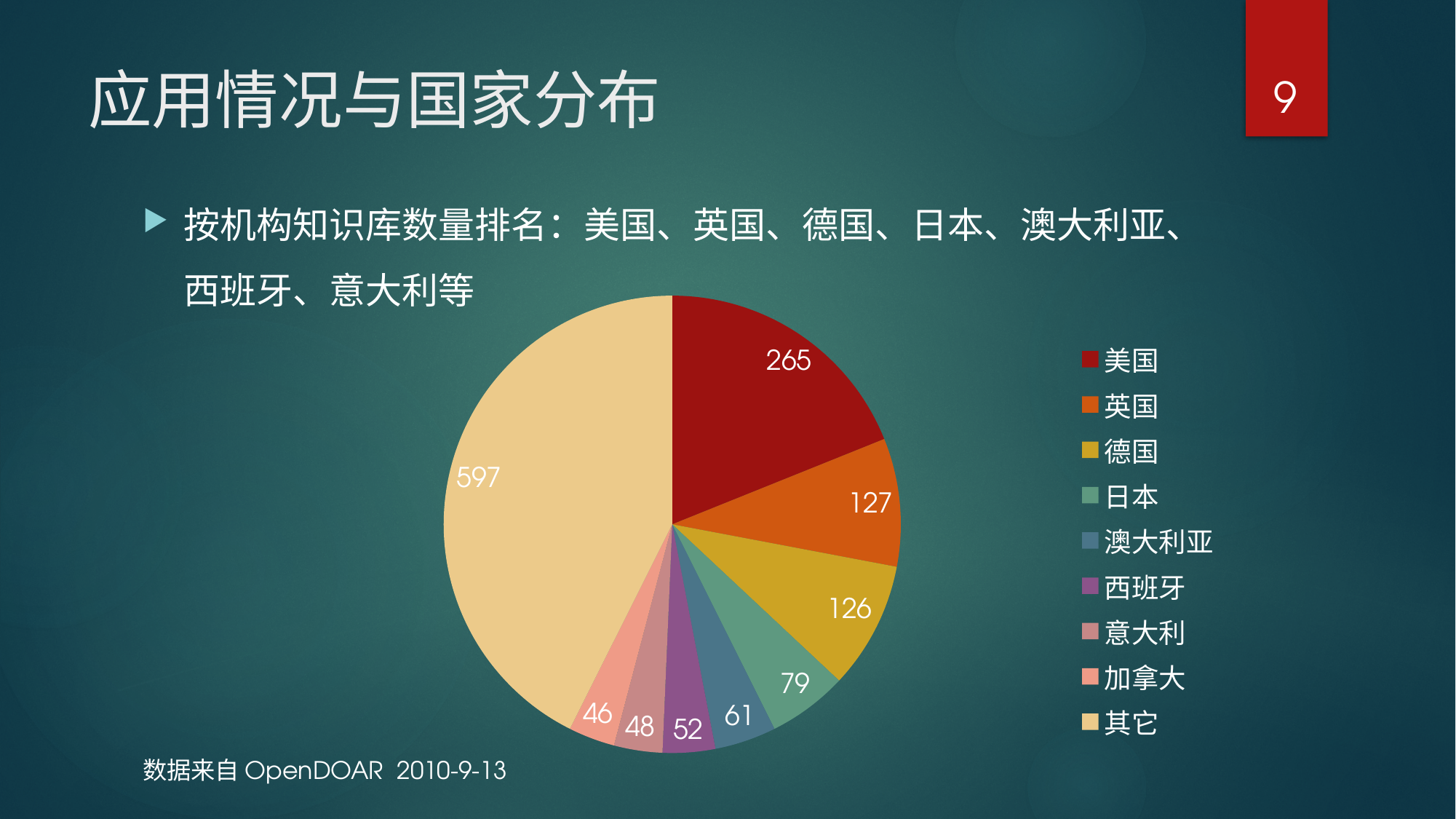

9
# 应用情况与国家分布
按机构知识库数量排名：美国、英国、德国、日本、澳大利亚、西班牙、意大利等

数据来自OpenDOAR  2010-9-13

### Chart

| Category | 列1 |
|---|---|
| 美国 | 265.0 |
| 英国 | 127.0 |
| 德国 | 126.0 |
| 日本 | 79.0 |
| 澳大利亚 | 61.0 |
| 西班牙 | 52.0 |
| 意大利 | 48.0 |
| 加拿大 | 46.0 |
| 其它 | 597.0 |